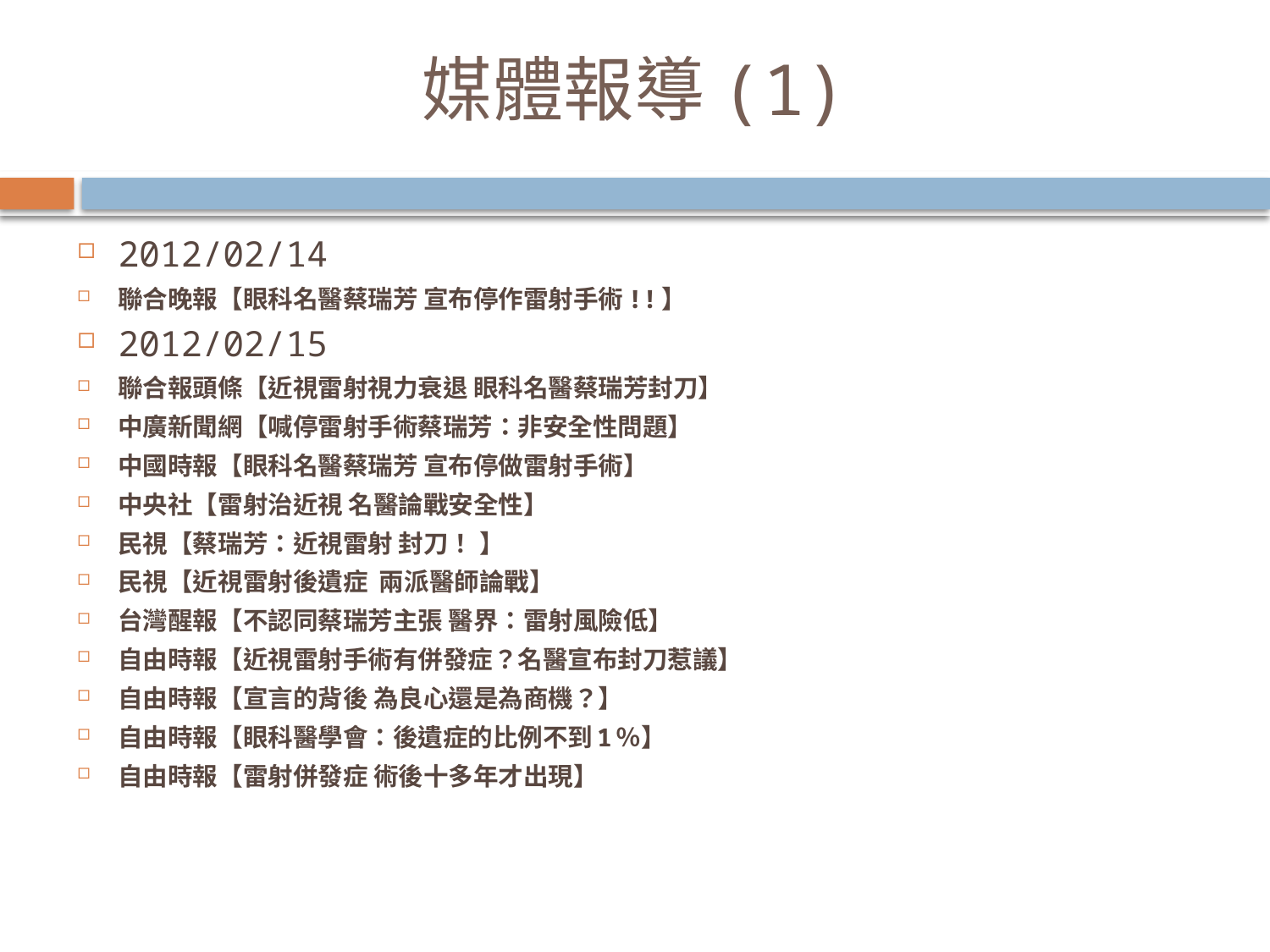

# 媒體報導(1)
2012/02/14
聯合晚報【眼科名醫蔡瑞芳 宣布停作雷射手術!!】
2012/02/15
聯合報頭條【近視雷射視力衰退 眼科名醫蔡瑞芳封刀】
中廣新聞網【喊停雷射手術蔡瑞芳：非安全性問題】
中國時報【眼科名醫蔡瑞芳 宣布停做雷射手術】
中央社【雷射治近視 名醫論戰安全性】
民視【蔡瑞芳：近視雷射 封刀！ 】
民視【近視雷射後遺症  兩派醫師論戰】
台灣醒報【不認同蔡瑞芳主張 醫界：雷射風險低】
自由時報【近視雷射手術有併發症？名醫宣布封刀惹議】
自由時報【宣言的背後 為良心還是為商機？】
自由時報【眼科醫學會：後遺症的比例不到1％】
自由時報【雷射併發症 術後十多年才出現】